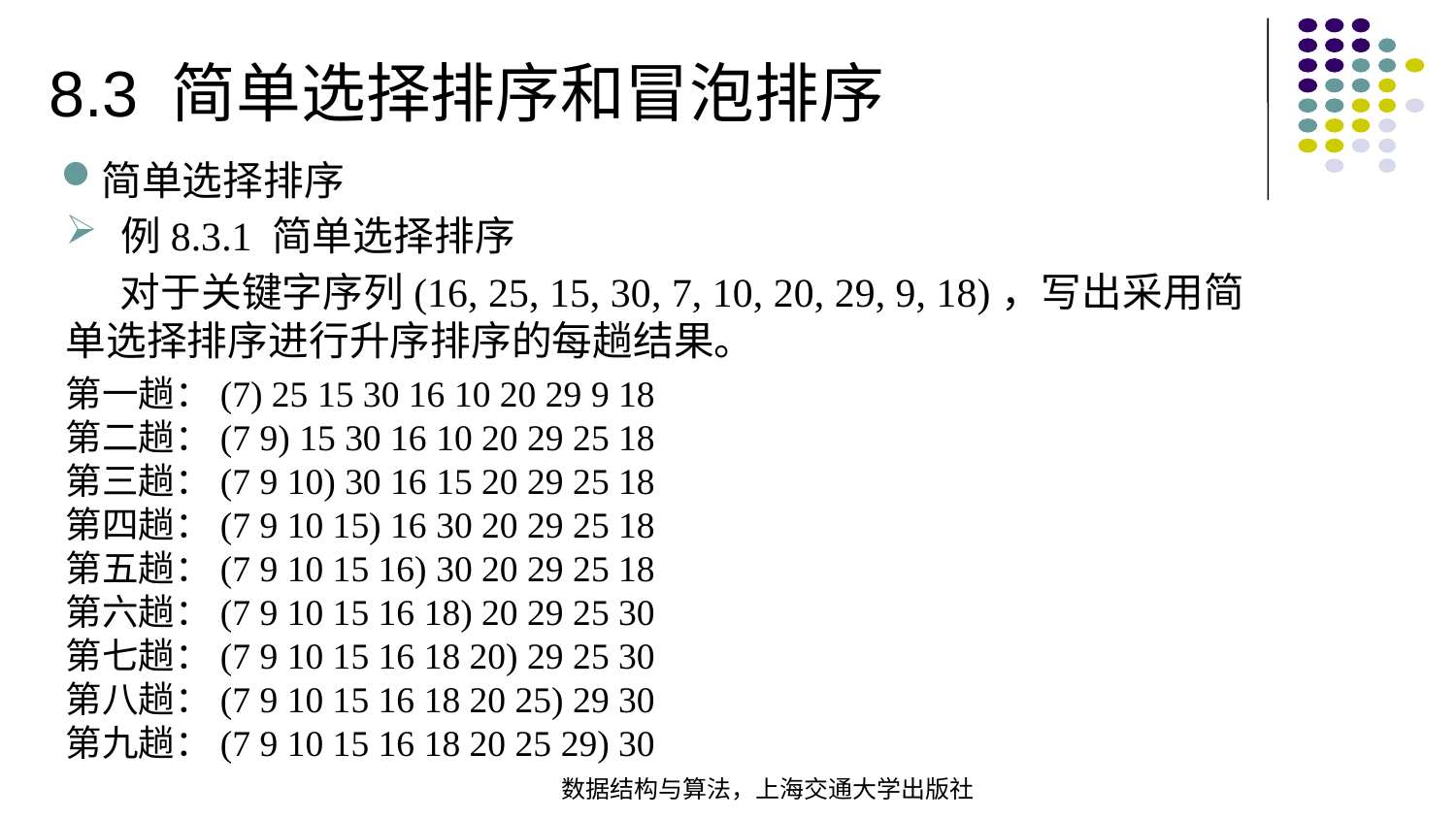

8.3 简单选择排序和冒泡排序
简单选择排序
例8.3.1 简单选择排序
     对于关键字序列(16, 25, 15, 30, 7, 10, 20, 29, 9, 18)，写出采用简单选择排序进行升序排序的每趟结果。
第一趟：(7) 25 15 30 16 10 20 29 9 18
第二趟：(7 9) 15 30 16 10 20 29 25 18
第三趟：(7 9 10) 30 16 15 20 29 25 18
第四趟：(7 9 10 15) 16 30 20 29 25 18
第五趟：(7 9 10 15 16) 30 20 29 25 18
第六趟：(7 9 10 15 16 18) 20 29 25 30
第七趟：(7 9 10 15 16 18 20) 29 25 30
第八趟：(7 9 10 15 16 18 20 25) 29 30
第九趟：(7 9 10 15 16 18 20 25 29) 30